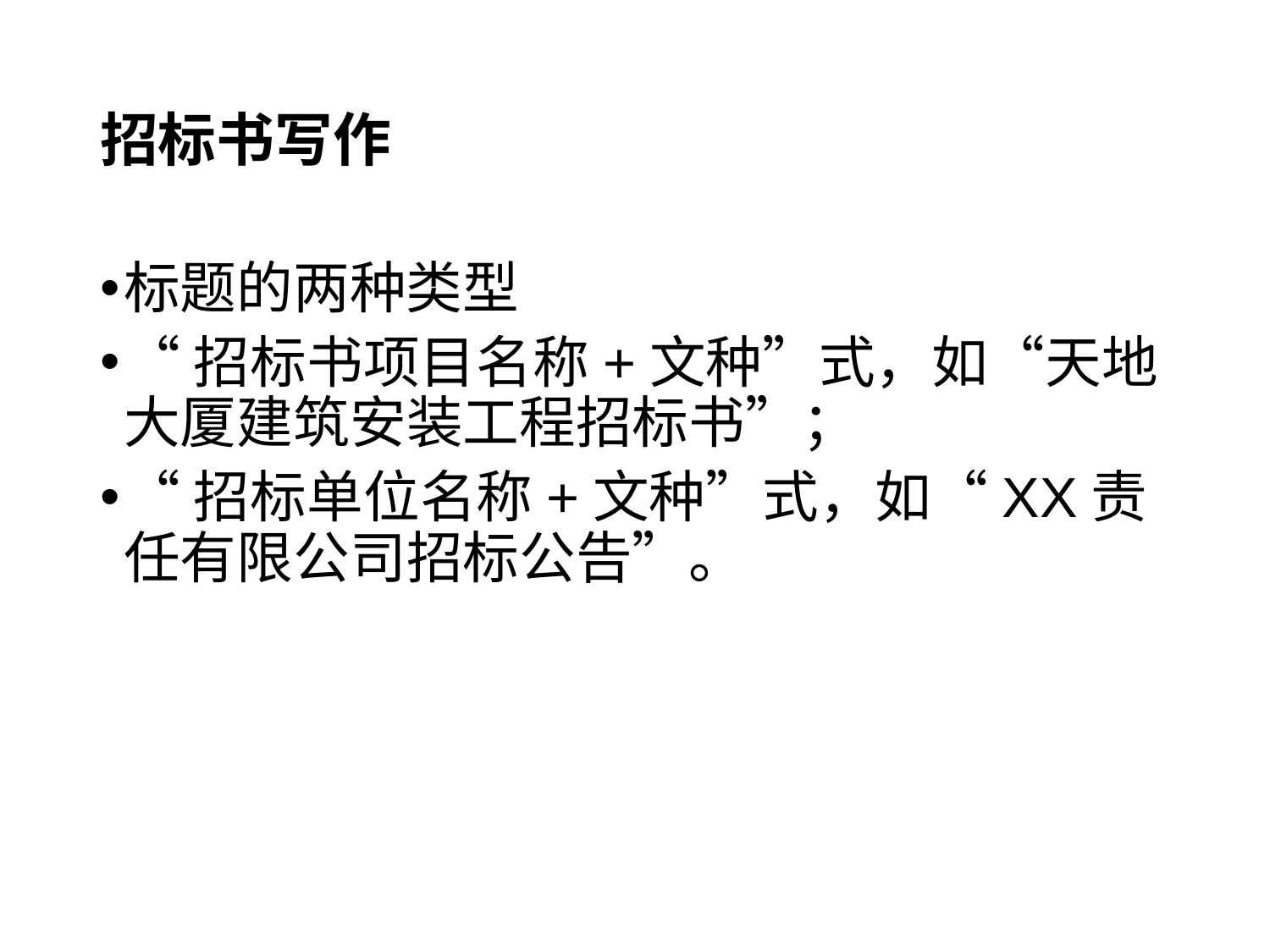

# 招标书写作
标题的两种类型
“招标书项目名称+文种”式，如“天地大厦建筑安装工程招标书”；
“招标单位名称+文种”式，如“XX责任有限公司招标公告”。